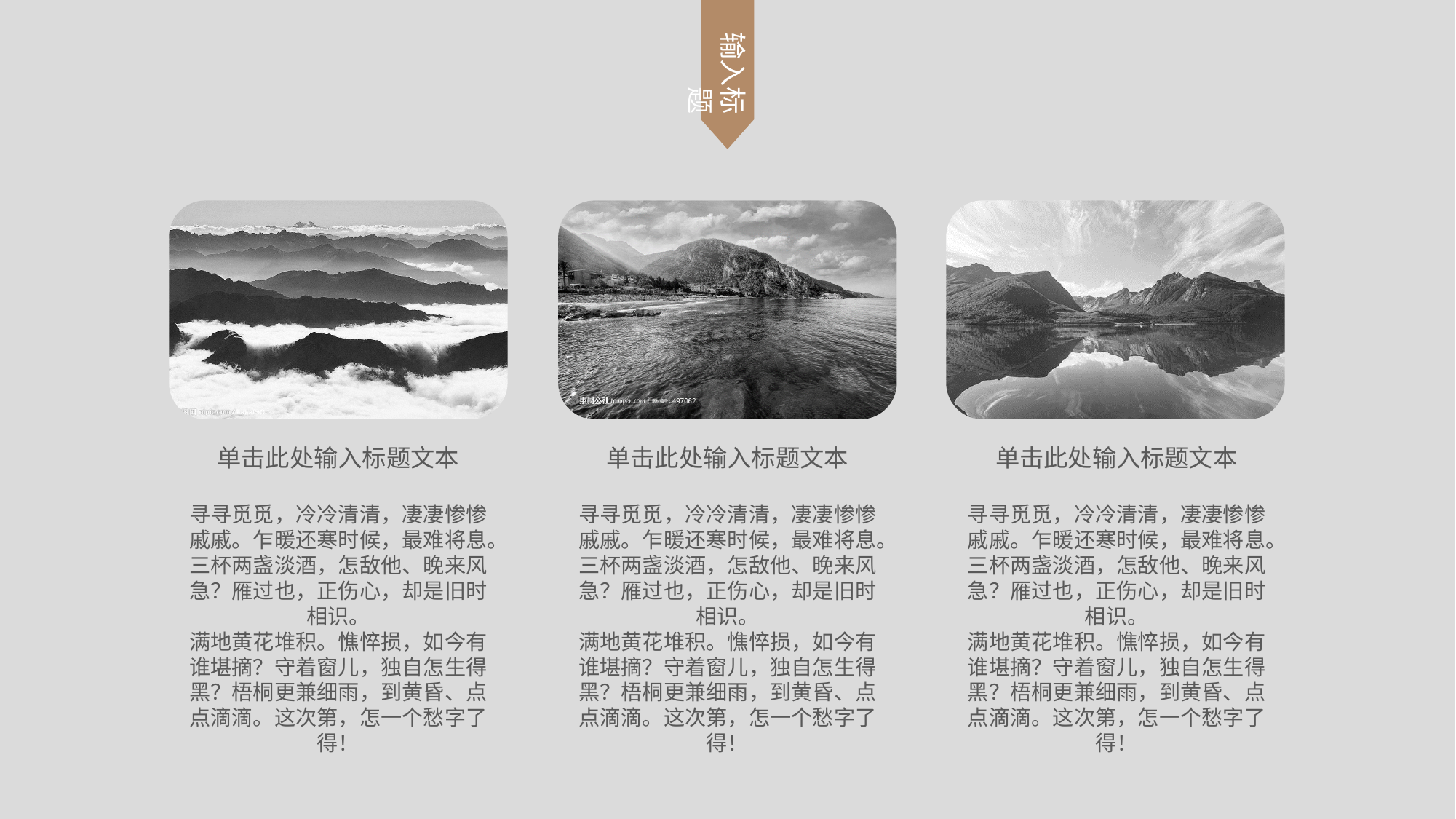

输入标题

单击此处输入标题文本
单击此处输入标题文本
单击此处输入标题文本
寻寻觅觅，冷冷清清，凄凄惨惨戚戚。乍暖还寒时候，最难将息。三杯两盏淡酒，怎敌他、晚来风急？雁过也，正伤心，却是旧时相识。
满地黄花堆积。憔悴损，如今有谁堪摘？守着窗儿，独自怎生得黑？梧桐更兼细雨，到黄昏、点点滴滴。这次第，怎一个愁字了得！
寻寻觅觅，冷冷清清，凄凄惨惨戚戚。乍暖还寒时候，最难将息。三杯两盏淡酒，怎敌他、晚来风急？雁过也，正伤心，却是旧时相识。
满地黄花堆积。憔悴损，如今有谁堪摘？守着窗儿，独自怎生得黑？梧桐更兼细雨，到黄昏、点点滴滴。这次第，怎一个愁字了得！
寻寻觅觅，冷冷清清，凄凄惨惨戚戚。乍暖还寒时候，最难将息。三杯两盏淡酒，怎敌他、晚来风急？雁过也，正伤心，却是旧时相识。
满地黄花堆积。憔悴损，如今有谁堪摘？守着窗儿，独自怎生得黑？梧桐更兼细雨，到黄昏、点点滴滴。这次第，怎一个愁字了得！